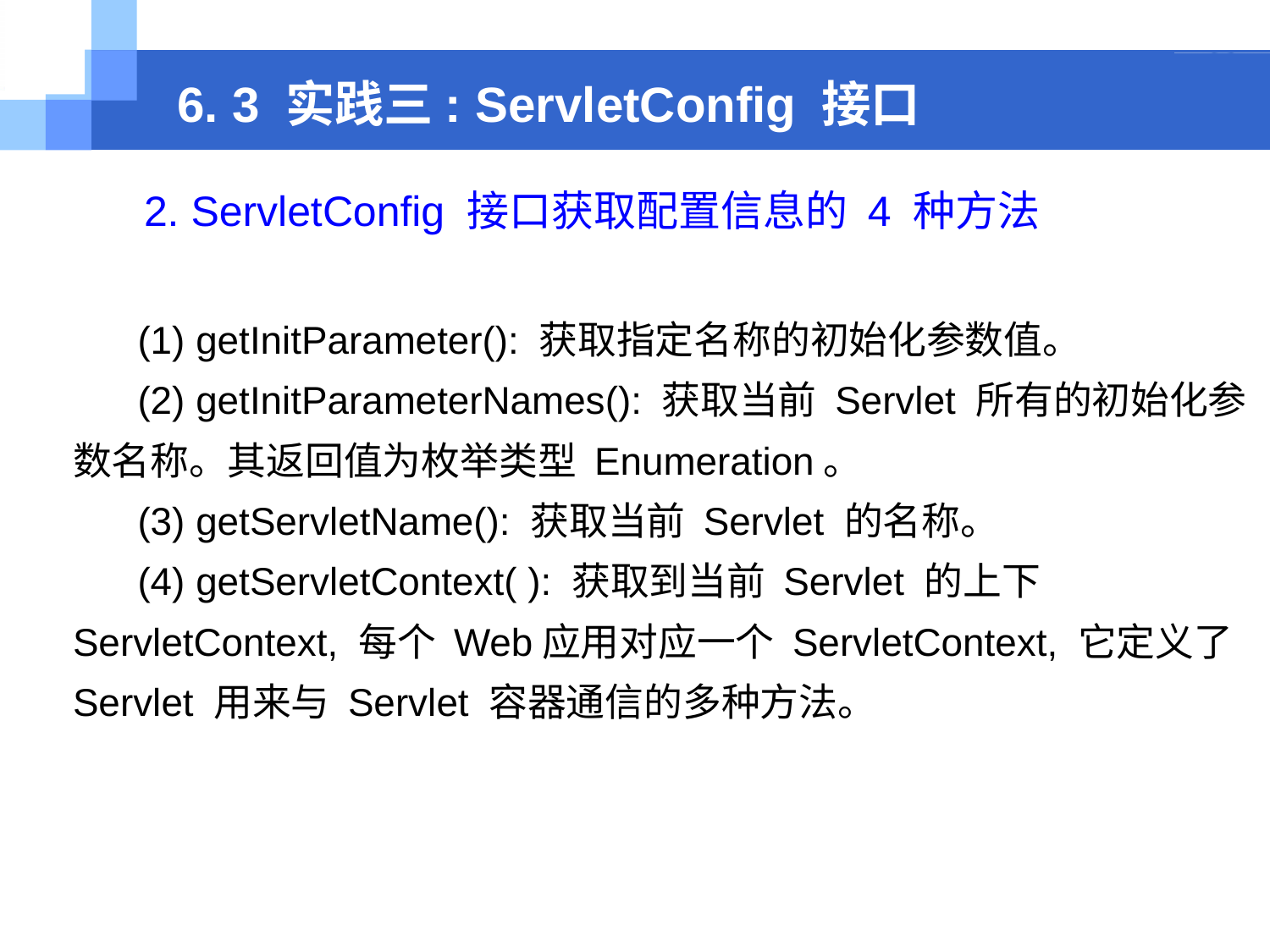

6. 3 实践三: ServletConfig 接口
      2. ServletConfig 接口获取配置信息的 4 种方法

      (1) getInitParameter(): 获取指定名称的初始化参数值。
      (2) getInitParameterNames(): 获取当前 Servlet 所有的初始化参数名称。其返回值为枚举类型 Enumeration。
      (3) getServletName(): 获取当前 Servlet 的名称。
      (4) getServletContext( ): 获取到当前 Servlet 的上下ServletContext, 每个 Web应用对应一个 ServletContext, 它定义了 Servlet 用来与 Servlet 容器通信的多种方法。